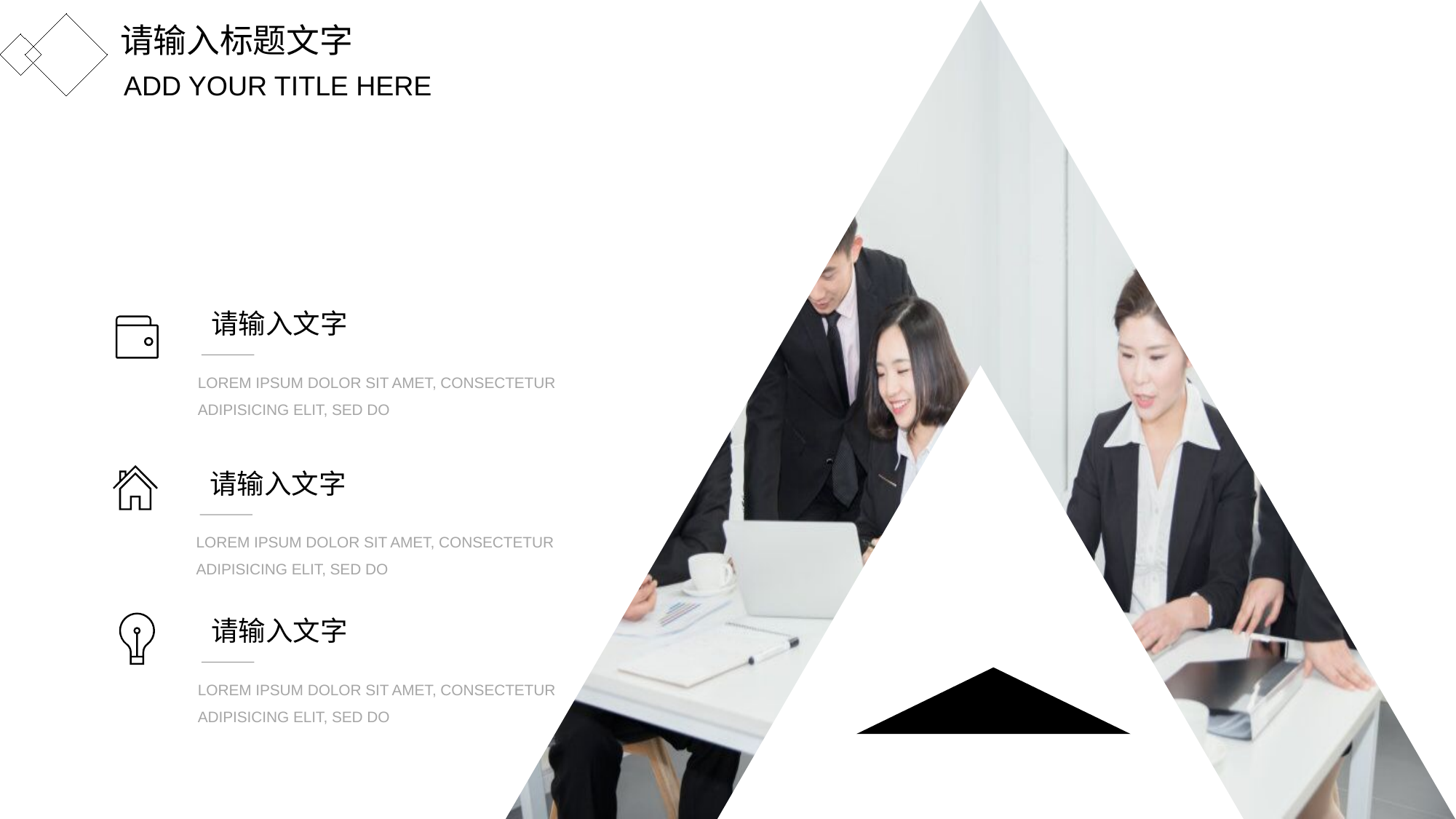

请输入标题文字

ADD YOUR TITLE HERE
请输入文字

LOREM IPSUM DOLOR SIT AMET, CONSECTETUR ADIPISICING ELIT, SED DO
请输入文字

LOREM IPSUM DOLOR SIT AMET, CONSECTETUR ADIPISICING ELIT, SED DO
请输入文字

LOREM IPSUM DOLOR SIT AMET, CONSECTETUR ADIPISICING ELIT, SED DO

TITLE HERE